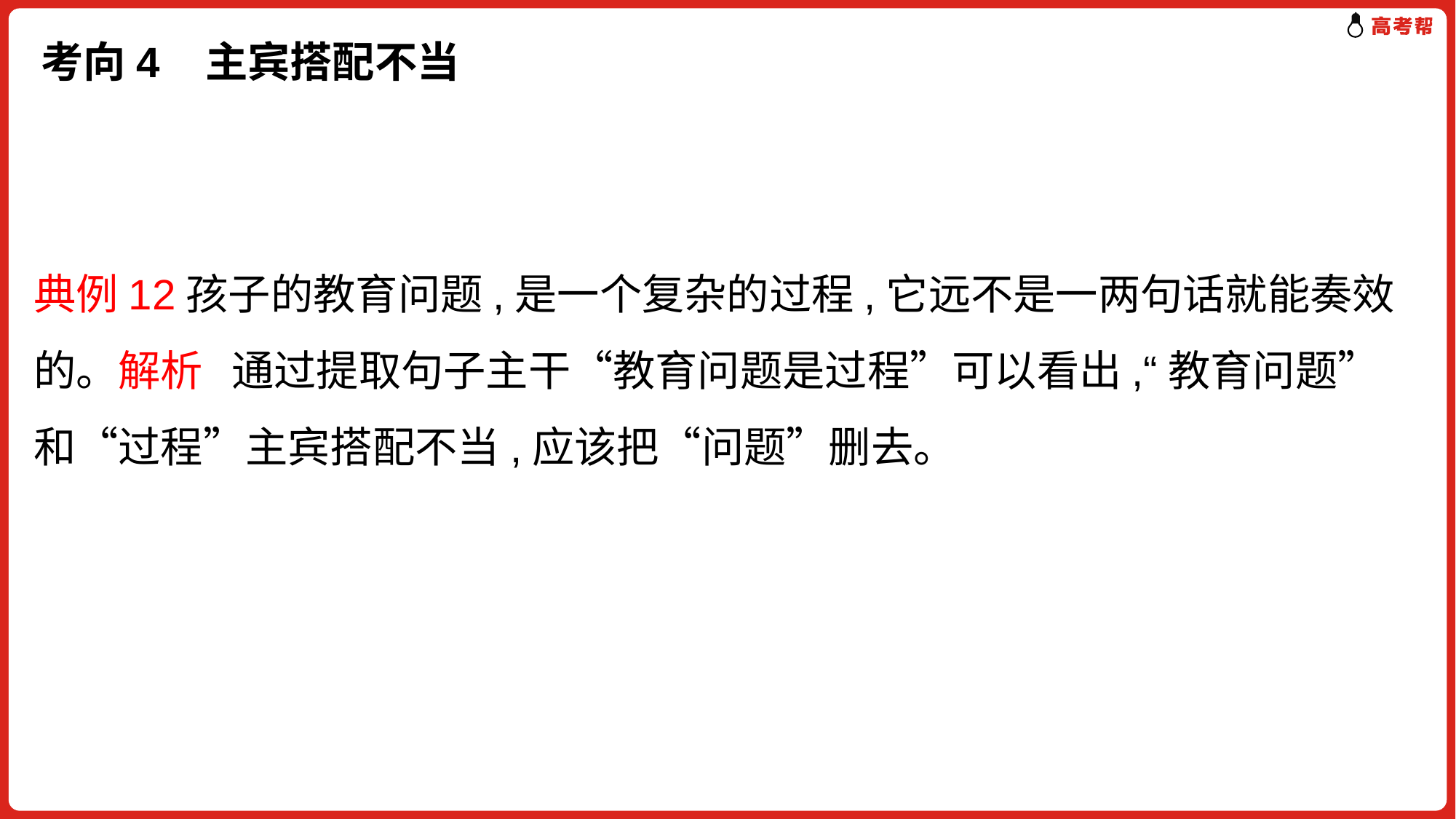

# 考向4   主宾搭配不当
典例12孩子的教育问题,是一个复杂的过程,它远不是一两句话就能奏效的。解析   通过提取句子主干“教育问题是过程”可以看出,“教育问题”和“过程”主宾搭配不当,应该把“问题”删去。